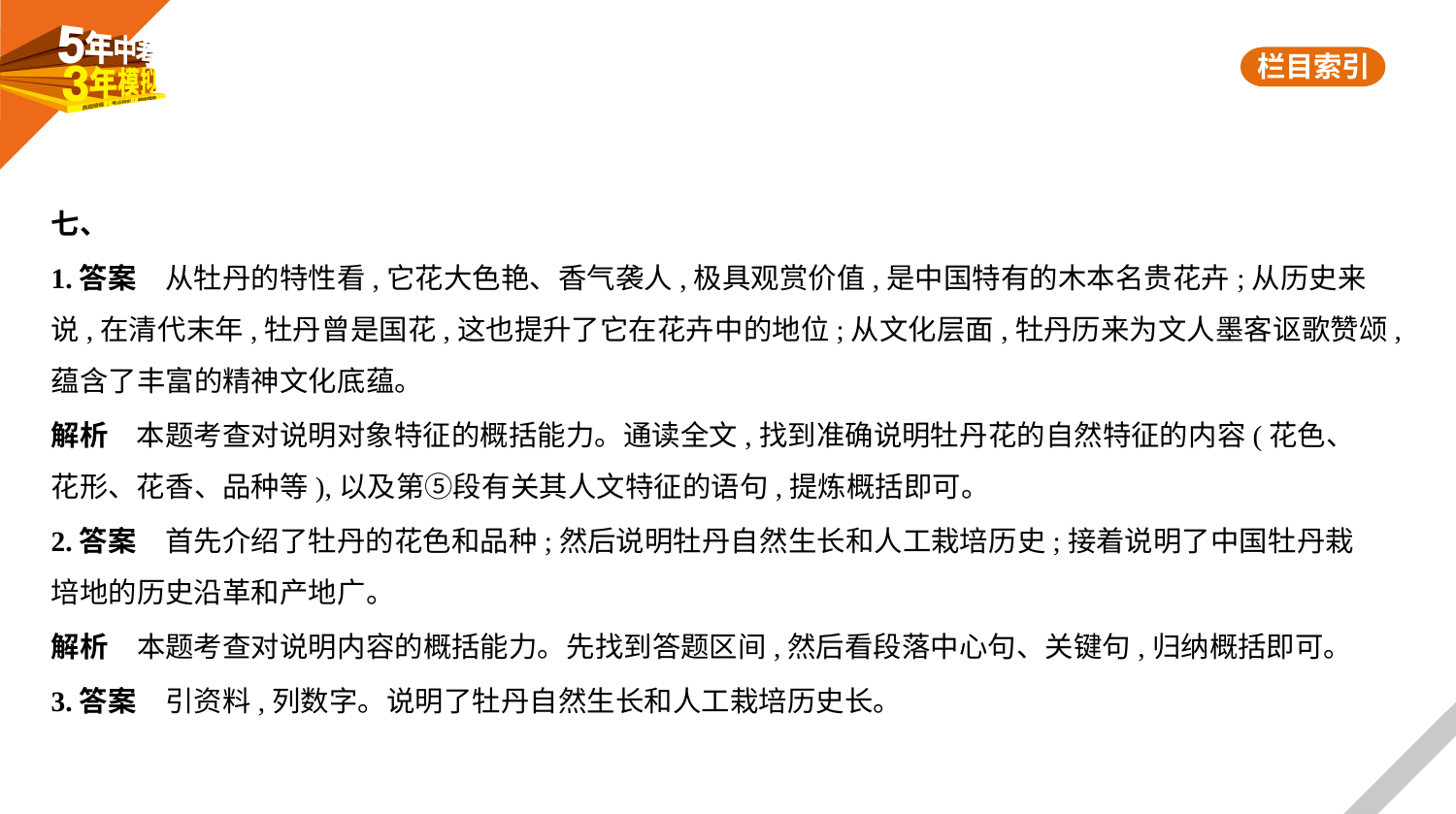

七、
1.答案　从牡丹的特性看,它花大色艳、香气袭人,极具观赏价值,是中国特有的木本名贵花卉;从历史来
说,在清代末年,牡丹曾是国花,这也提升了它在花卉中的地位;从文化层面,牡丹历来为文人墨客讴歌赞颂,
蕴含了丰富的精神文化底蕴。
解析　本题考查对说明对象特征的概括能力。通读全文,找到准确说明牡丹花的自然特征的内容(花色、
花形、花香、品种等),以及第⑤段有关其人文特征的语句,提炼概括即可。
2.答案　首先介绍了牡丹的花色和品种;然后说明牡丹自然生长和人工栽培历史;接着说明了中国牡丹栽
培地的历史沿革和产地广。
解析　本题考查对说明内容的概括能力。先找到答题区间,然后看段落中心句、关键句,归纳概括即可。
3.答案　引资料,列数字。说明了牡丹自然生长和人工栽培历史长。